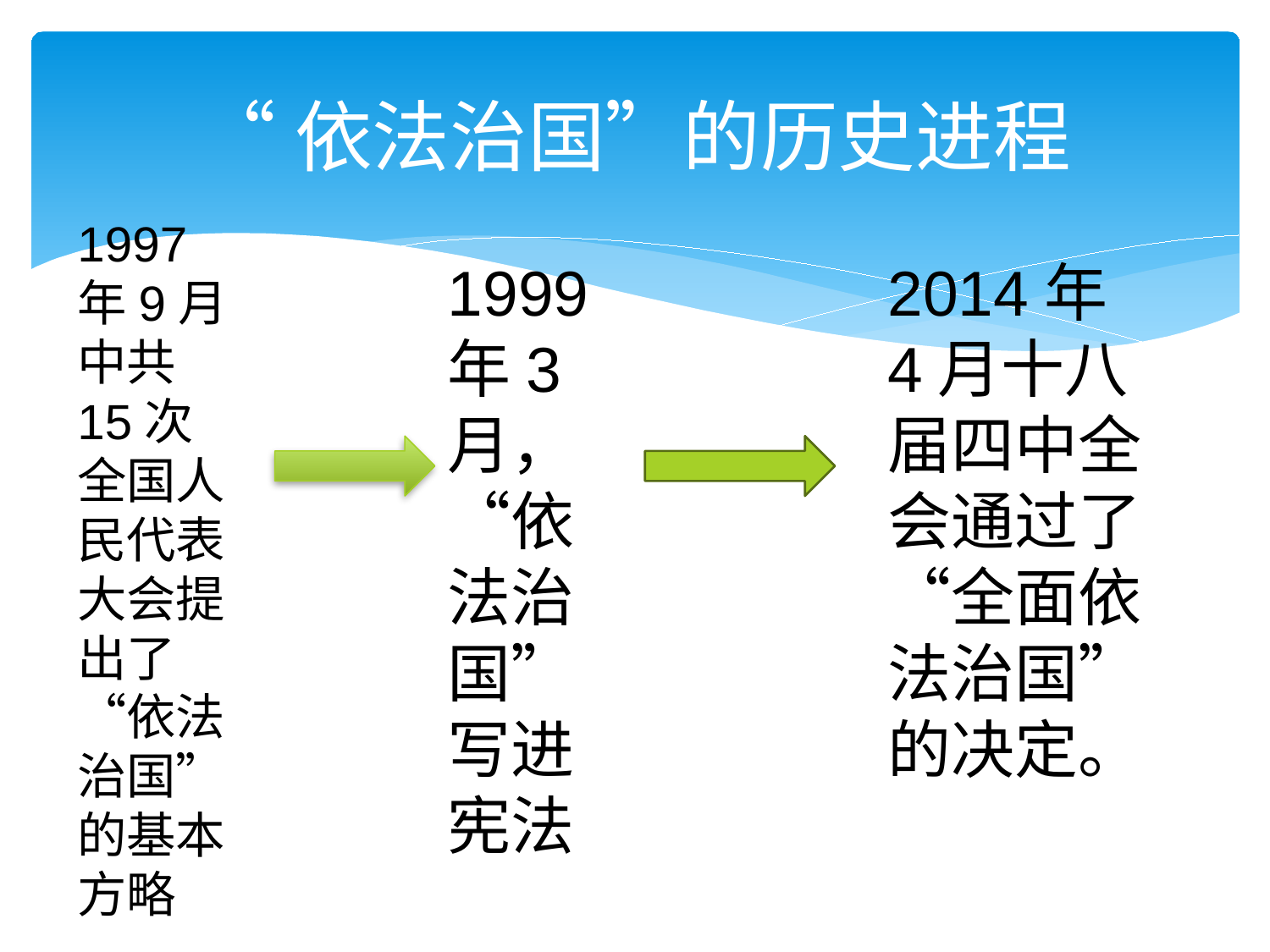

# “依法治国”的历史进程
1997年9月中共15次全国人民代表大会提出了“依法治国”的基本方略
1999年3月，“依法治国”写进宪法
2014年4月十八届四中全会通过了“全面依法治国”的决定。